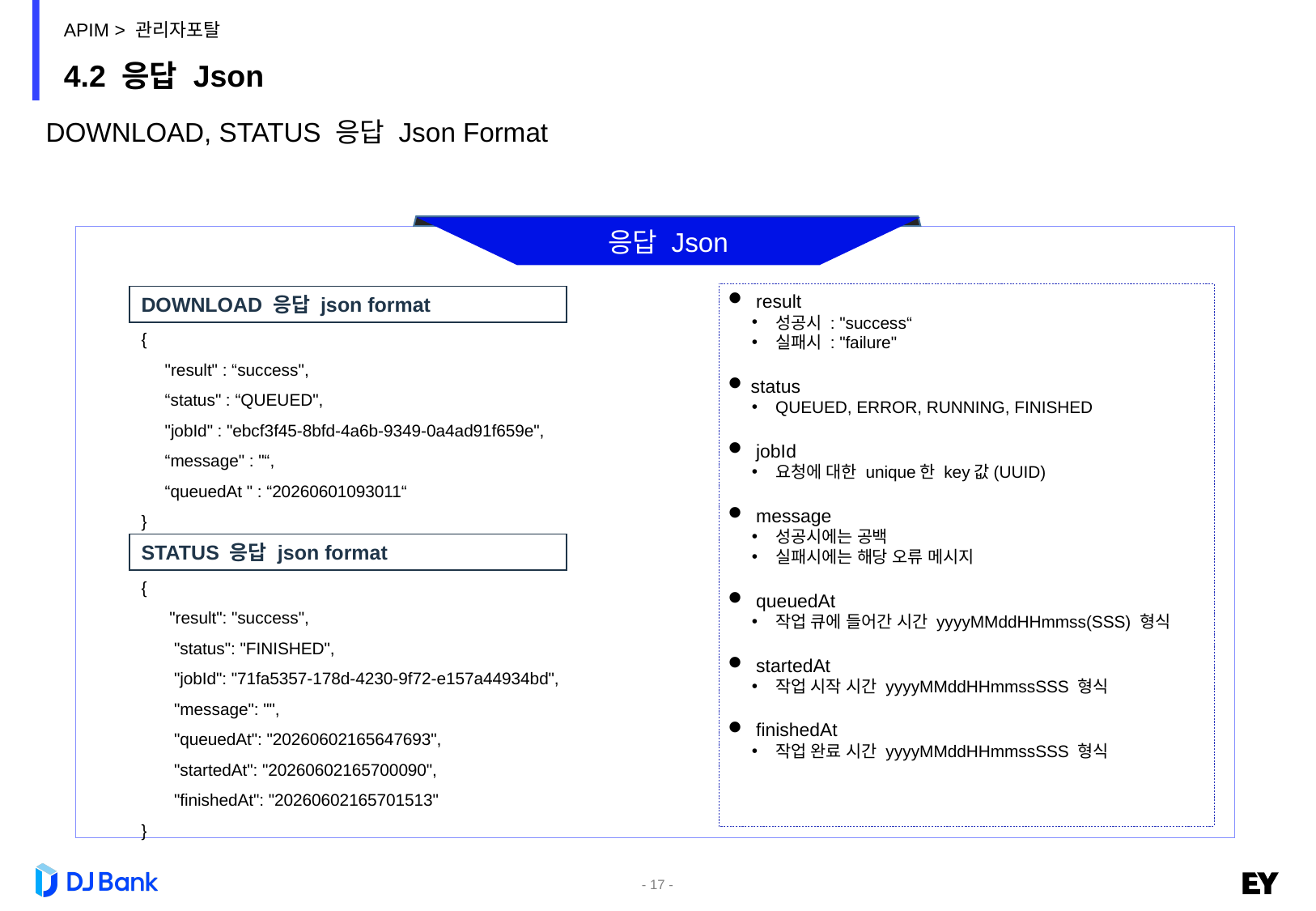

APIM > 관리자포탈
# 4.2 응답 Json
DOWNLOAD, STATUS 응답 Json Format

응답 Json

 result
성공시 : "success“
실패시 : "failure"

status
QUEUED, ERROR, RUNNING, FINISHED

 jobId
요청에 대한 unique한 key값(UUID)

 message
성공시에는 공백
실패시에는 해당 오류 메시지

 queuedAt
작업 큐에 들어간 시간 yyyyMMddHHmmss(SSS) 형식

 startedAt
작업 시작 시간 yyyyMMddHHmmssSSS 형식

 finishedAt
작업 완료 시간 yyyyMMddHHmmssSSS 형식

DOWNLOAD 응답 json format
{
"result" : “success",
“status" : “QUEUED",
"jobId" : "ebcf3f45-8bfd-4a6b-9349-0a4ad91f659e",
“message" : "“,
“queuedAt " : “20260601093011“
}

STATUS 응답 json format
{
 "result": "success",
  "status": "FINISHED",
  "jobId": "71fa5357-178d-4230-9f72-e157a44934bd",
  "message": "",
  "queuedAt": "20260602165647693",
  "startedAt": "20260602165700090",
  "finishedAt": "20260602165701513"
}